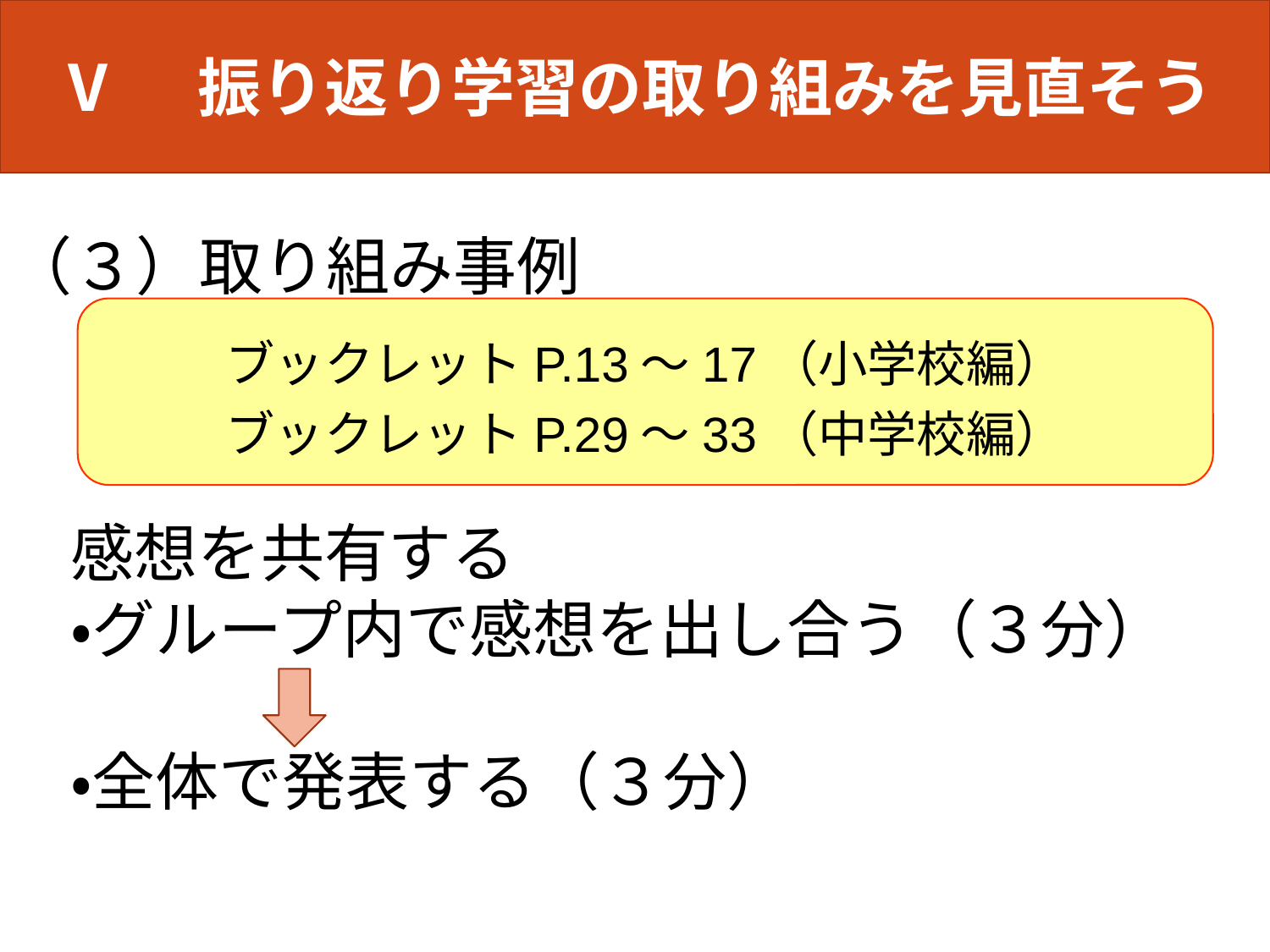

Ⅴ　振り返り学習の取り組みを見直そう
（３）取り組み事例
ブックレットP.13～17（小学校編）
ブックレットP.29～33（中学校編）
感想を共有する
・グループ内で感想を出し合う（３分）

・全体で発表する（３分）